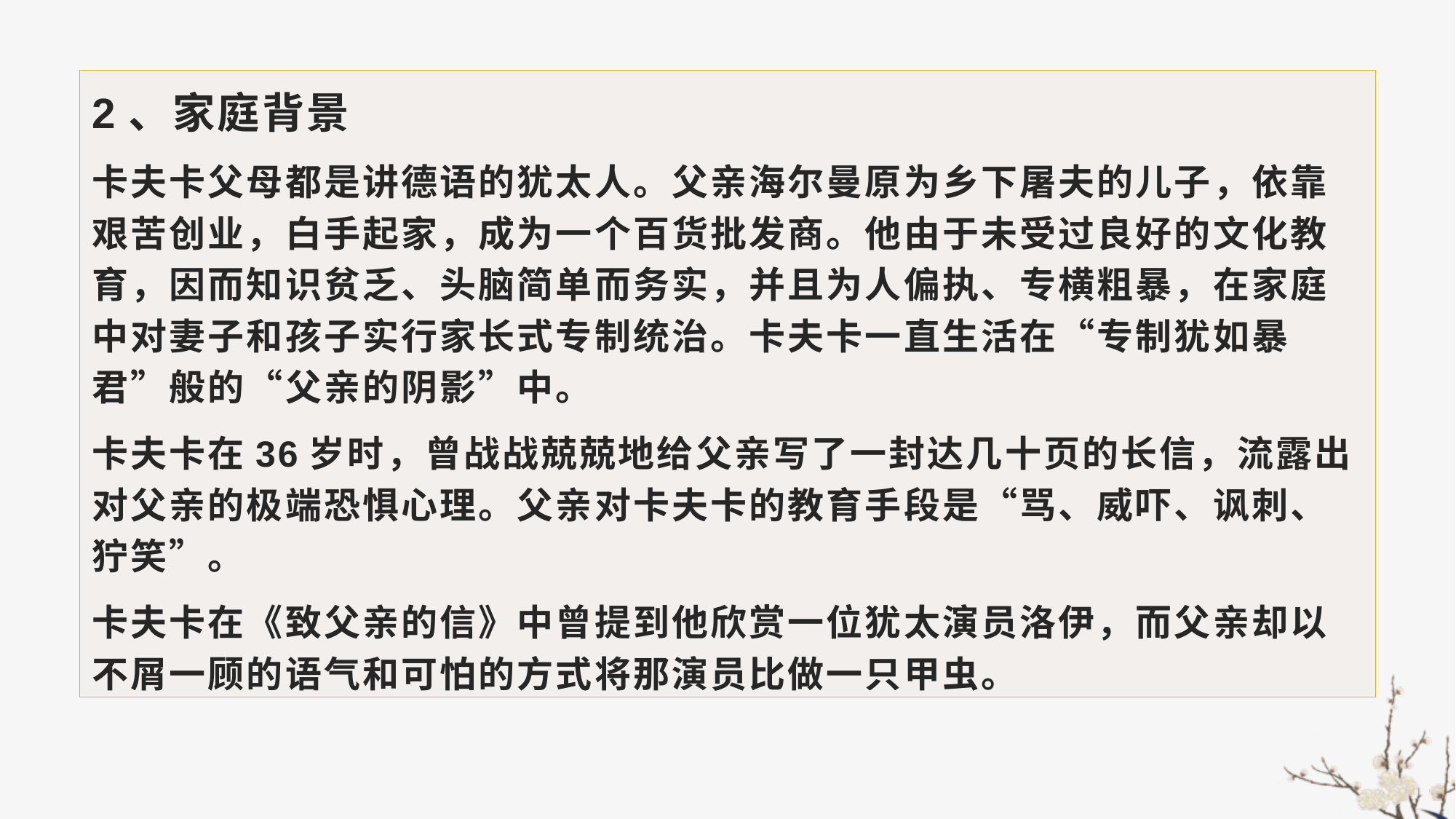

2、家庭背景
卡夫卡父母都是讲德语的犹太人。父亲海尔曼原为乡下屠夫的儿子，依靠艰苦创业，白手起家，成为一个百货批发商。他由于未受过良好的文化教育，因而知识贫乏、头脑简单而务实，并且为人偏执、专横粗暴，在家庭中对妻子和孩子实行家长式专制统治。卡夫卡一直生活在“专制犹如暴君”般的“父亲的阴影”中。
卡夫卡在36岁时，曾战战兢兢地给父亲写了一封达几十页的长信，流露出对父亲的极端恐惧心理。父亲对卡夫卡的教育手段是“骂、威吓、讽刺、狞笑”。
卡夫卡在《致父亲的信》中曾提到他欣赏一位犹太演员洛伊，而父亲却以不屑一顾的语气和可怕的方式将那演员比做一只甲虫。